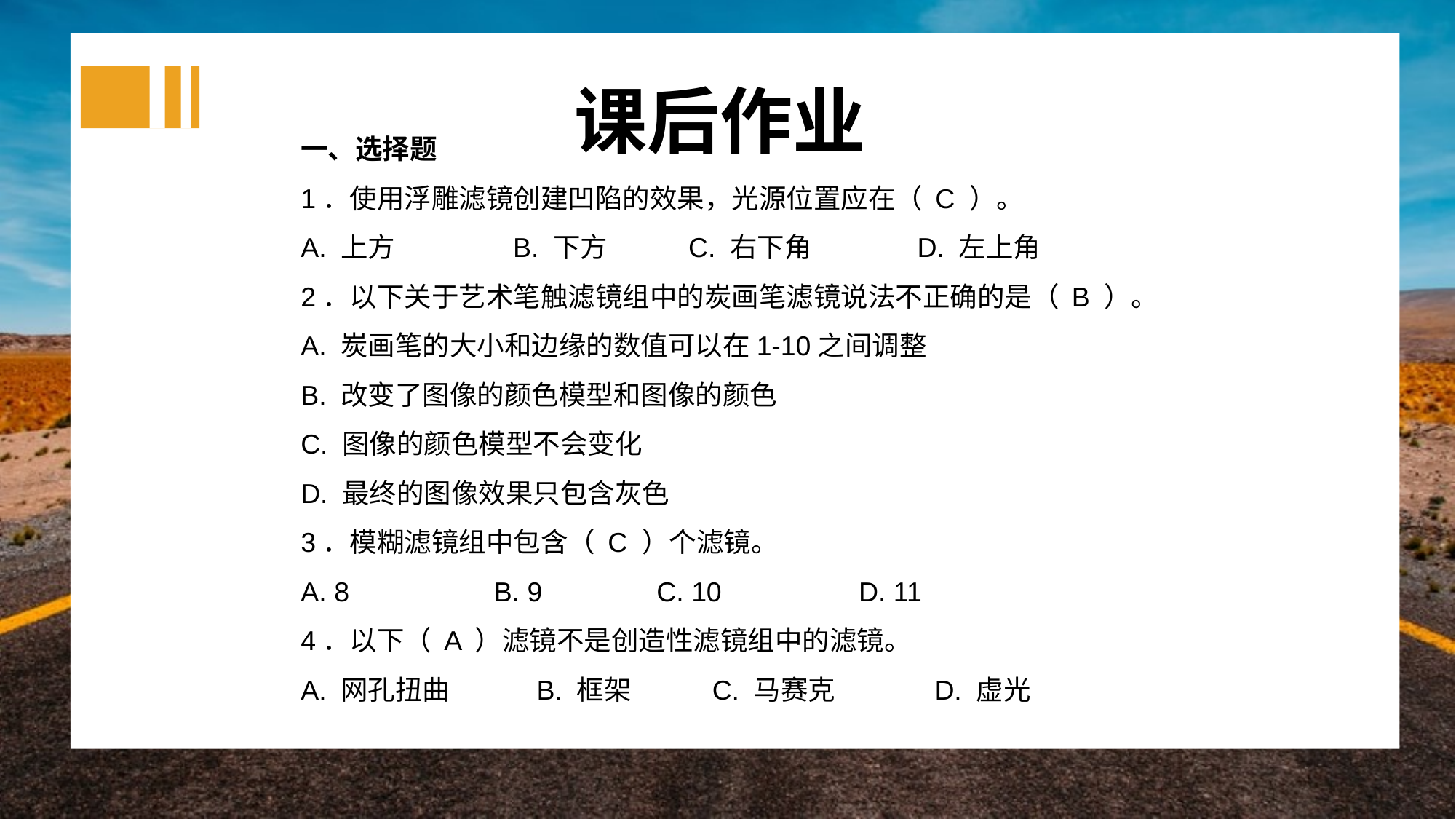

课后作业
一、选择题
1．使用浮雕滤镜创建凹陷的效果，光源位置应在（ C ）。
A. 上方                  B. 下方            C. 右下角                D. 左上角
2．以下关于艺术笔触滤镜组中的炭画笔滤镜说法不正确的是（ B ）。
A. 炭画笔的大小和边缘的数值可以在1-10之间调整
B. 改变了图像的颜色模型和图像的颜色
C. 图像的颜色模型不会变化
D. 最终的图像效果只包含灰色
3．模糊滤镜组中包含（ C ）个滤镜。
A. 8                   B. 9               C. 10                  D. 11
4．以下（ A ）滤镜不是创造性滤镜组中的滤镜。
A. 网孔扭曲             B. 框架            C. 马赛克               D. 虚光